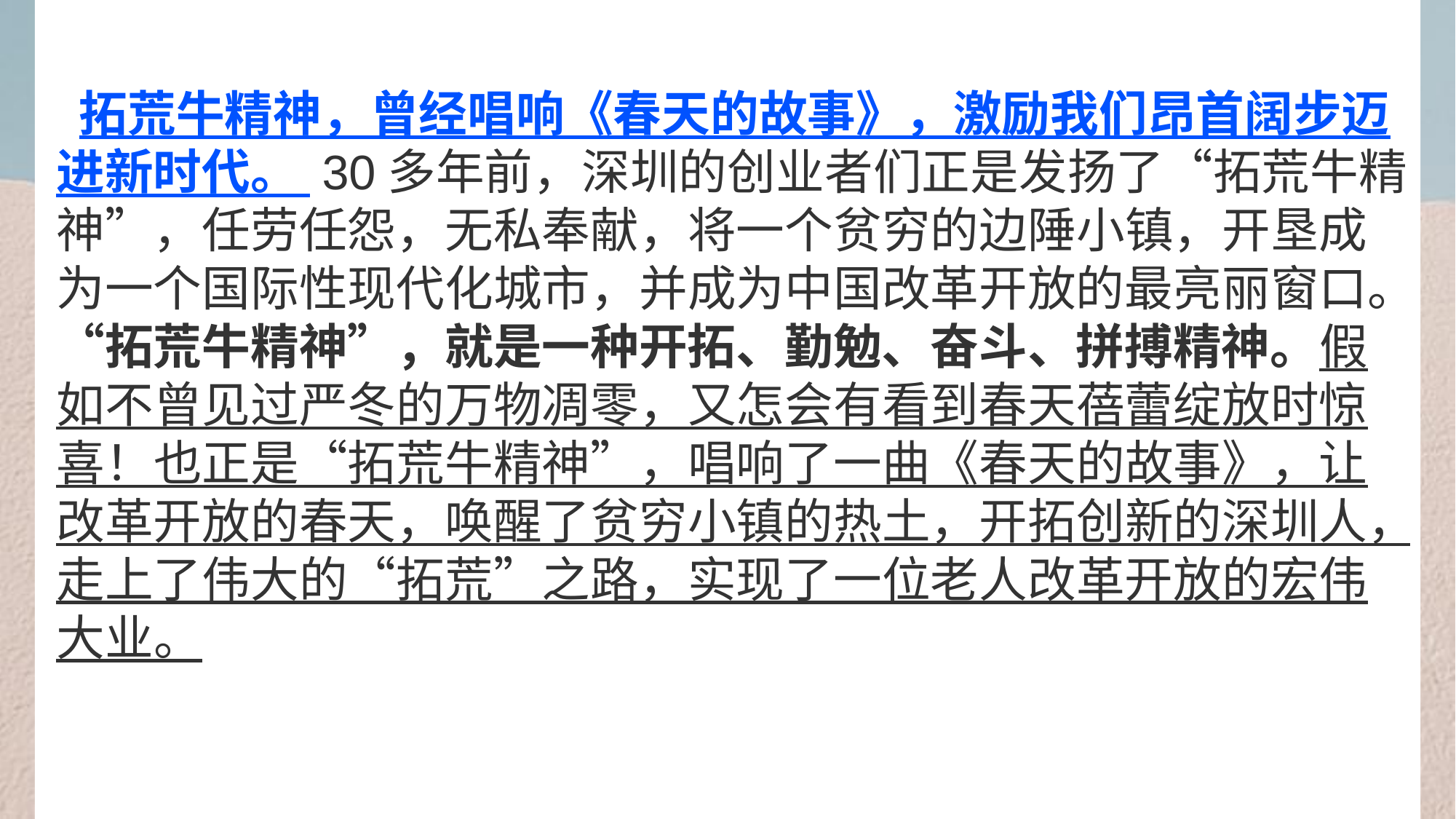

拓荒牛精神，曾经唱响《春天的故事》，激励我们昂首阔步迈进新时代。 30多年前，深圳的创业者们正是发扬了“拓荒牛精神”，任劳任怨，无私奉献，将一个贫穷的边陲小镇，开垦成为一个国际性现代化城市，并成为中国改革开放的最亮丽窗口。“拓荒牛精神”，就是一种开拓、勤勉、奋斗、拼搏精神。假如不曾见过严冬的万物凋零，又怎会有看到春天蓓蕾绽放时惊喜！也正是“拓荒牛精神”，唱响了一曲《春天的故事》，让改革开放的春天，唤醒了贫穷小镇的热土，开拓创新的深圳人，走上了伟大的“拓荒”之路，实现了一位老人改革开放的宏伟大业。